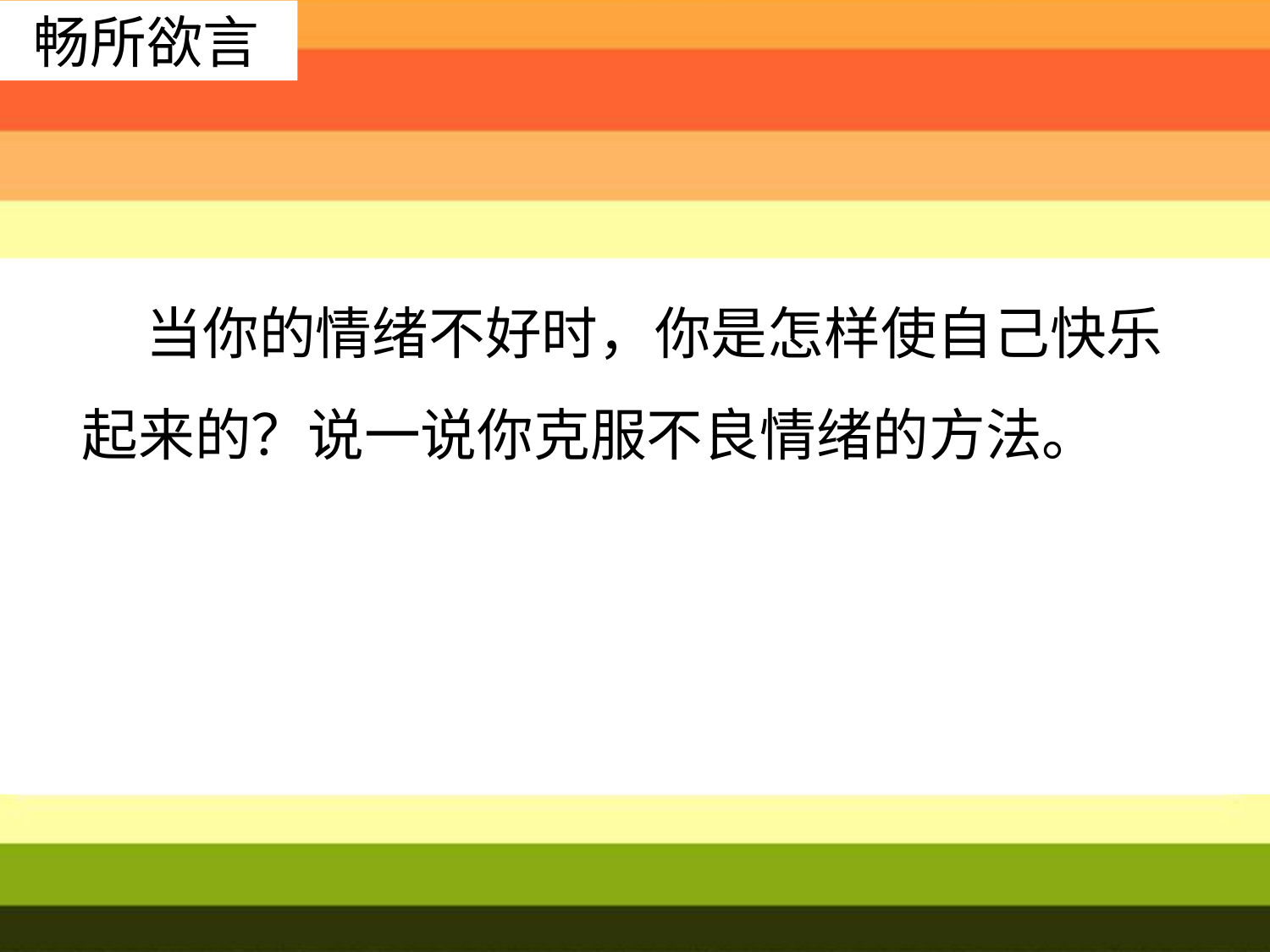

畅所欲言
    当你的情绪不好时，你是怎样使自己快乐起来的？说一说你克服不良情绪的方法。